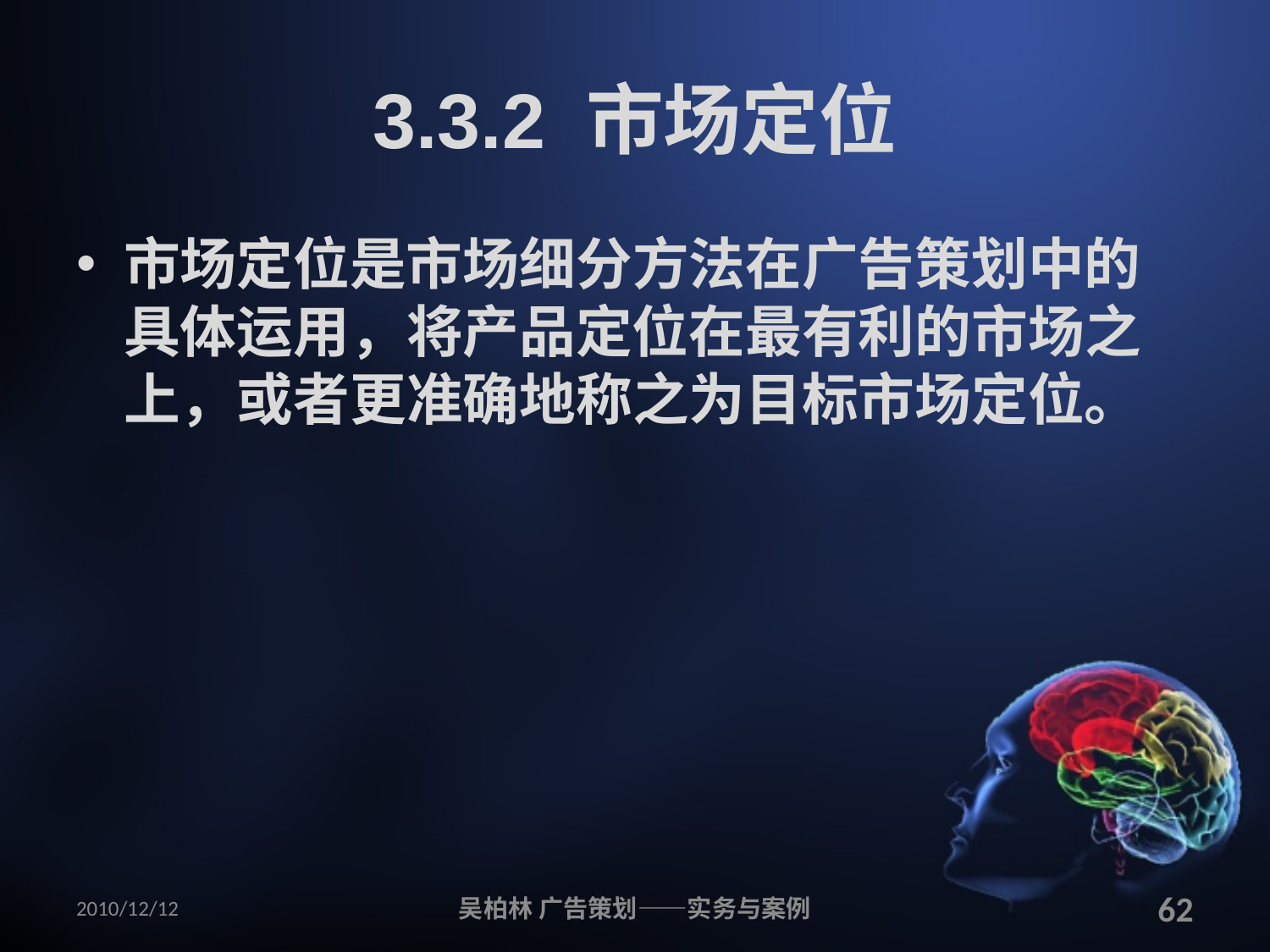

# 3.3.2 市场定位
市场定位是市场细分方法在广告策划中的具体运用，将产品定位在最有利的市场之上，或者更准确地称之为目标市场定位。
2010/12/12
吴柏林 广告策划——实务与案例
62